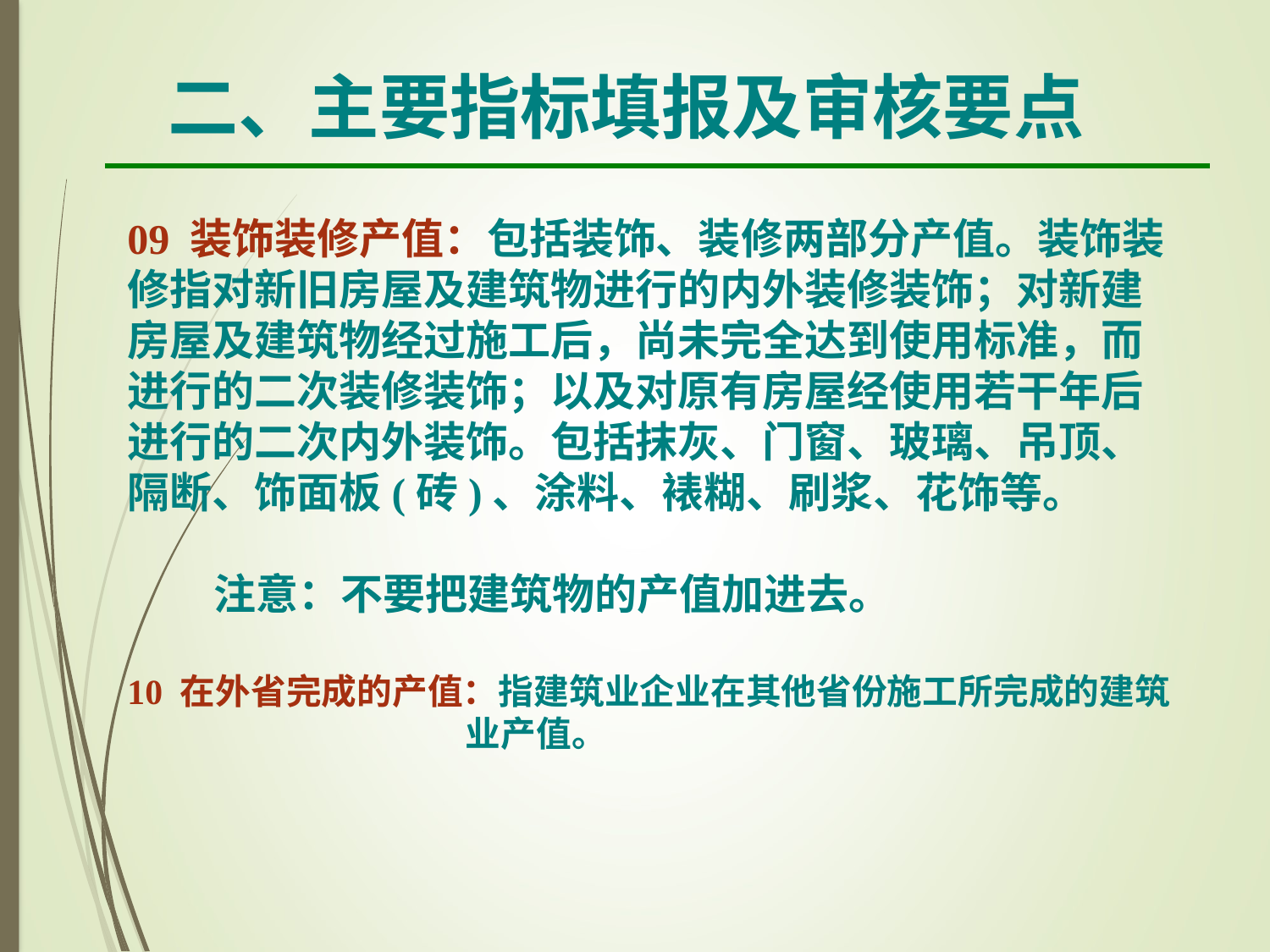

二、主要指标填报及审核要点
09 装饰装修产值：包括装饰、装修两部分产值。装饰装修指对新旧房屋及建筑物进行的内外装修装饰；对新建房屋及建筑物经过施工后，尚未完全达到使用标准，而进行的二次装修装饰；以及对原有房屋经使用若干年后进行的二次内外装饰。包括抹灰、门窗、玻璃、吊顶、隔断、饰面板(砖)、涂料、裱糊、刷浆、花饰等。

        注意：不要把建筑物的产值加进去。

10 在外省完成的产值：指建筑业企业在其他省份施工所完成的建筑
                                         业产值。